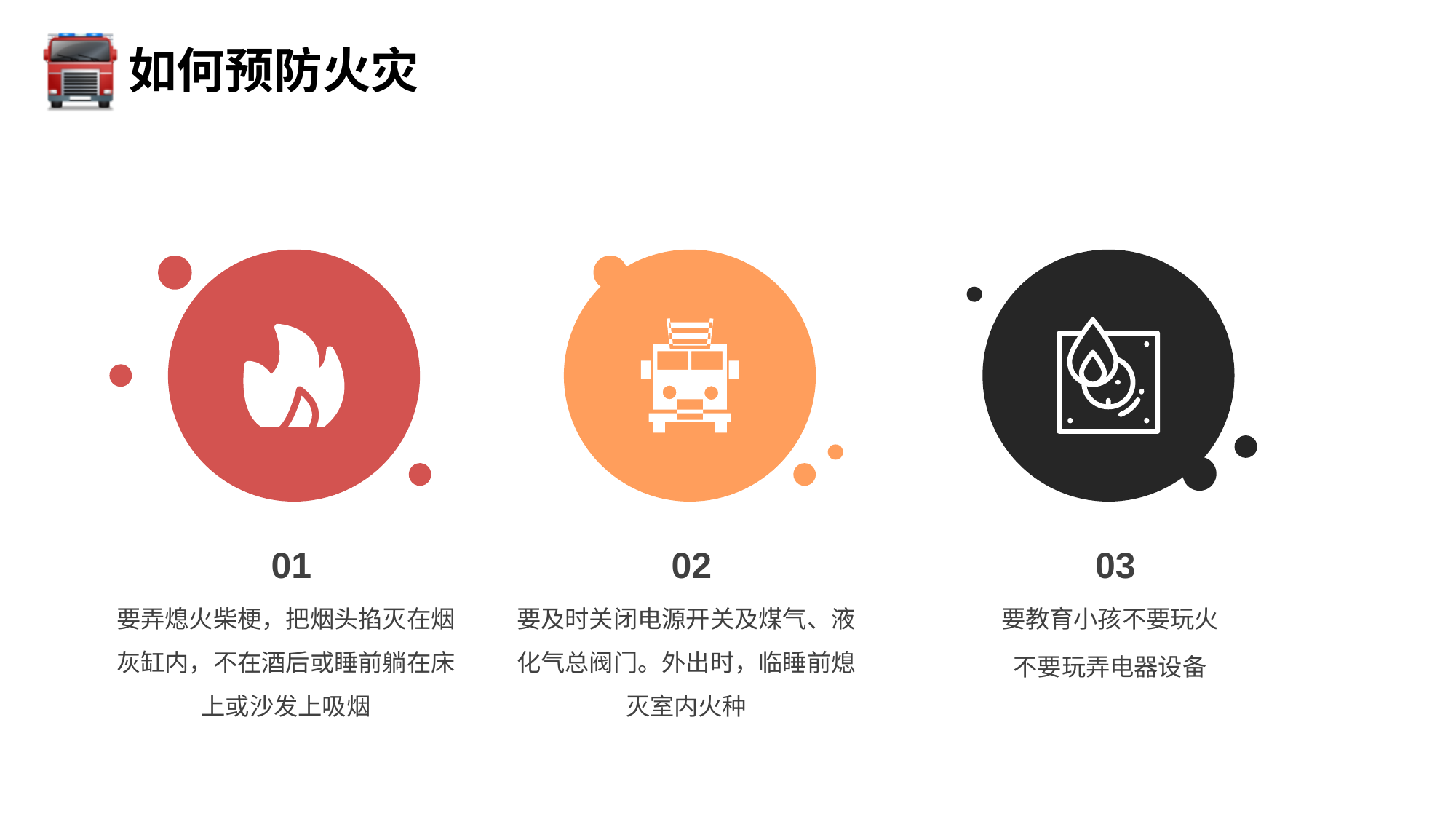

如何预防火灾

01
02
03
要弄熄火柴梗，把烟头掐灭在烟灰缸内，不在酒后或睡前躺在床上或沙发上吸烟
要及时关闭电源开关及煤气、液化气总阀门。外出时，临睡前熄灭室内火种
要教育小孩不要玩火
不要玩弄电器设备